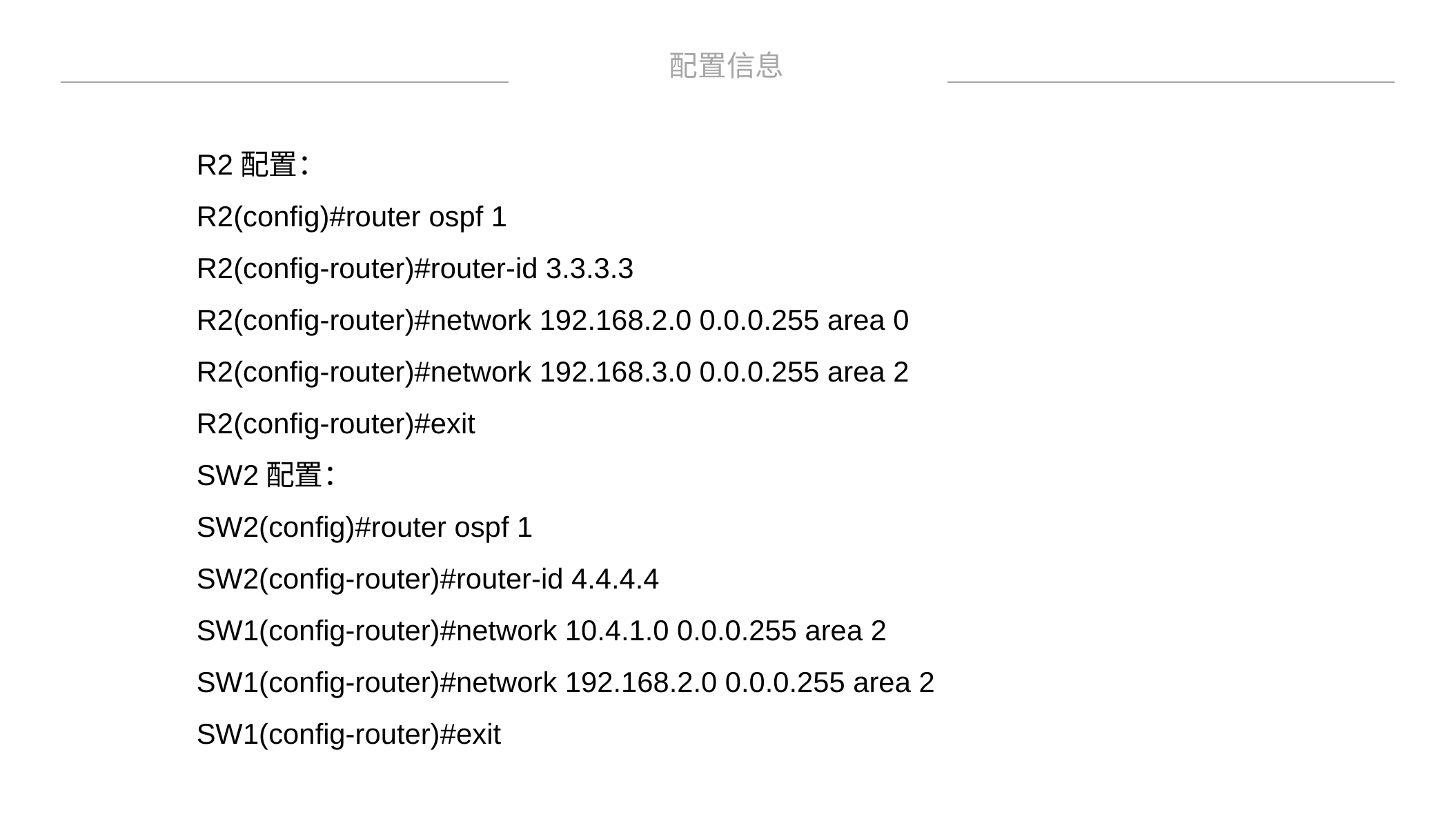

配置信息
R2配置：
R2(config)#router ospf 1
R2(config-router)#router-id 3.3.3.3
R2(config-router)#network 192.168.2.0 0.0.0.255 area 0
R2(config-router)#network 192.168.3.0 0.0.0.255 area 2
R2(config-router)#exit
SW2配置：
SW2(config)#router ospf 1
SW2(config-router)#router-id 4.4.4.4
SW1(config-router)#network 10.4.1.0 0.0.0.255 area 2
SW1(config-router)#network 192.168.2.0 0.0.0.255 area 2
SW1(config-router)#exit